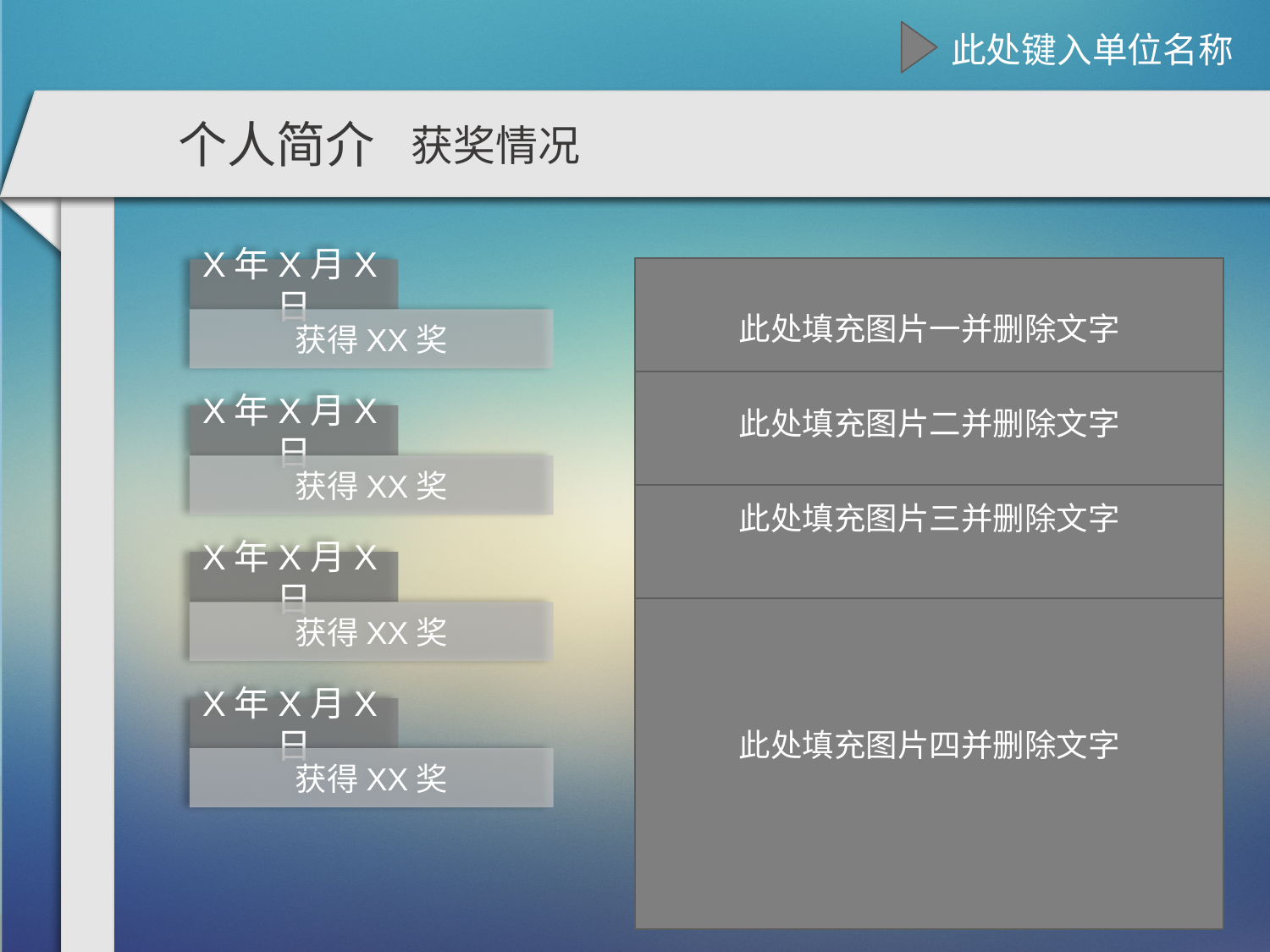

个人简介
获奖情况
此处填充图片一并删除文字

X年X月X日
获得XX奖
此处填充图片二并删除文字

X年X月X日
获得XX奖
此处填充图片三并删除文字

X年X月X日
此处填充图片四并删除文字

获得XX奖
X年X月X日
获得XX奖